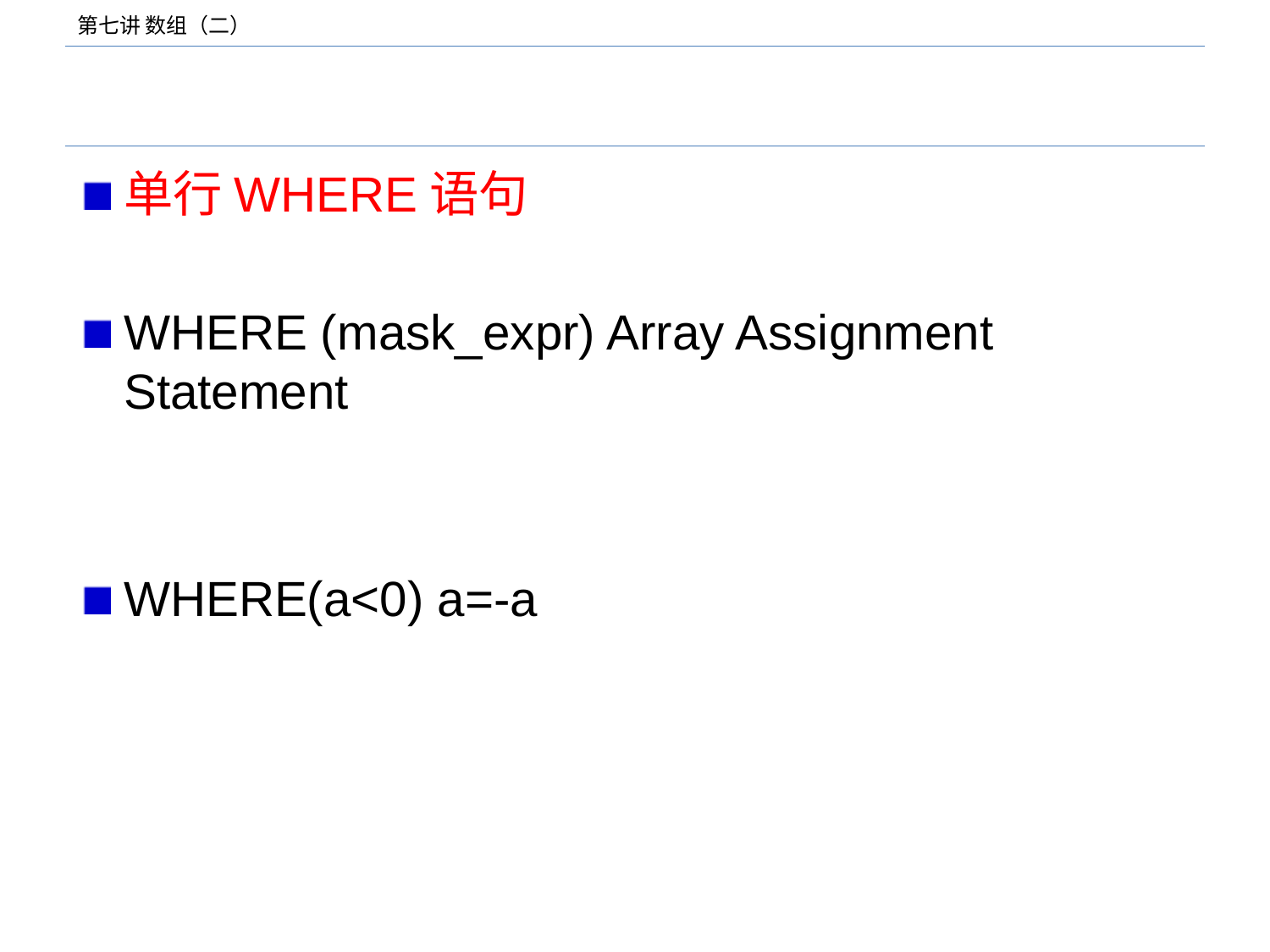

#
单行WHERE语句

WHERE (mask_expr) Array Assignment Statement

WHERE(a<0) a=-a